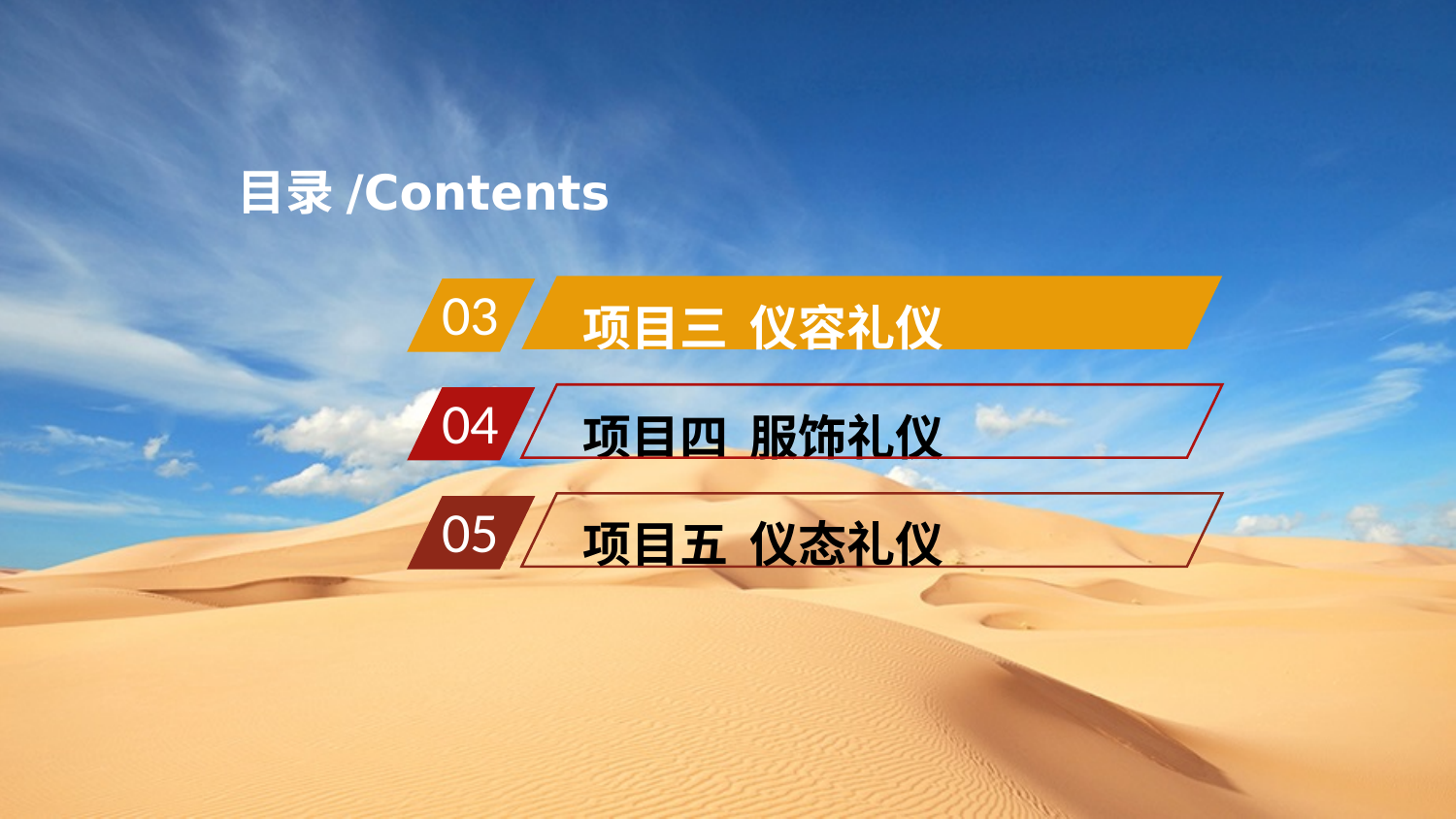

目录/Contents
项目三  仪容礼仪

03

项目四  服饰礼仪

04

项目五  仪态礼仪

05